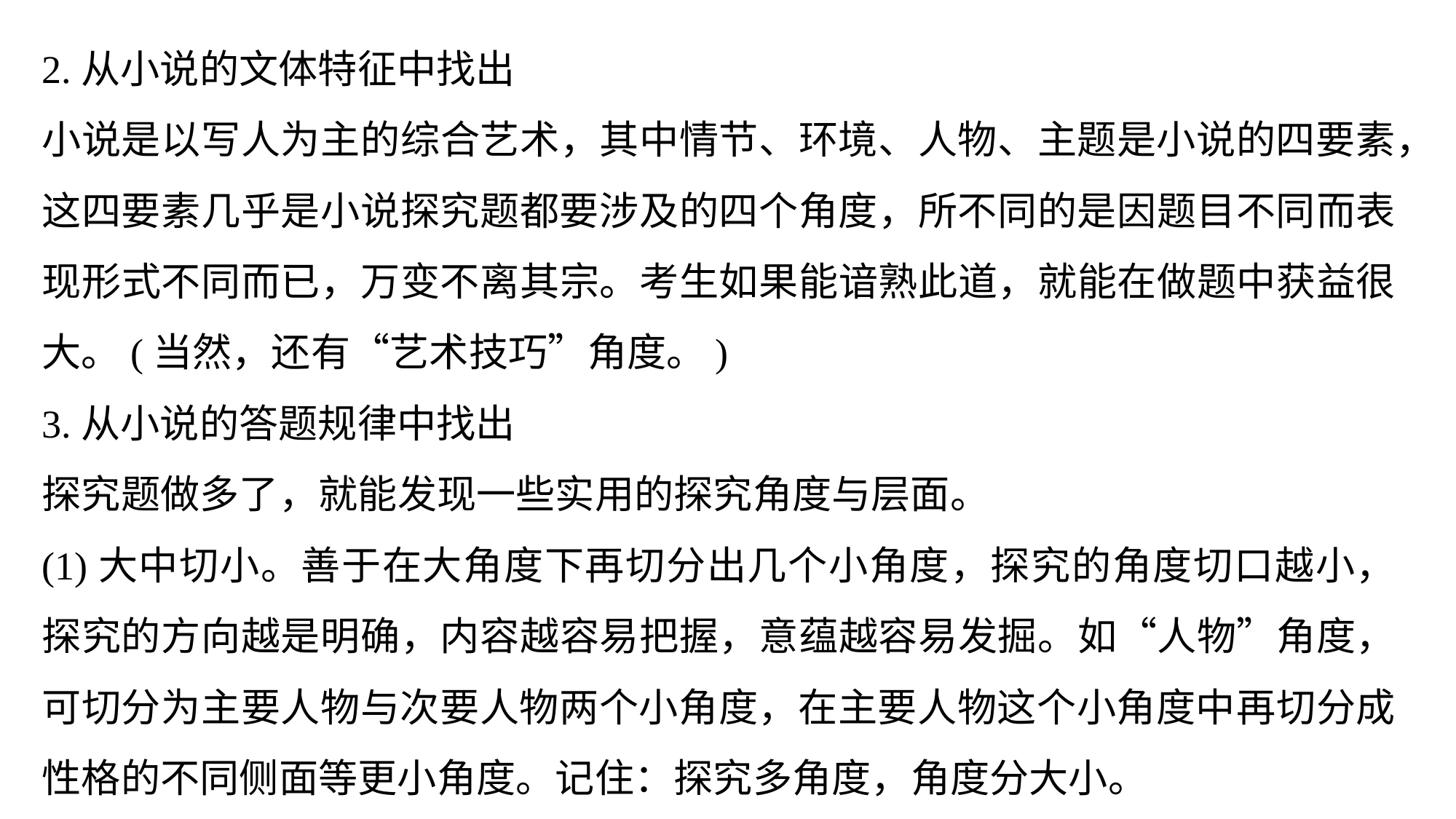

2.从小说的文体特征中找出
小说是以写人为主的综合艺术，其中情节、环境、人物、主题是小说的四要素，这四要素几乎是小说探究题都要涉及的四个角度，所不同的是因题目不同而表现形式不同而已，万变不离其宗。考生如果能谙熟此道，就能在做题中获益很大。(当然，还有“艺术技巧”角度。)
3.从小说的答题规律中找出
探究题做多了，就能发现一些实用的探究角度与层面。
(1)大中切小。善于在大角度下再切分出几个小角度，探究的角度切口越小，探究的方向越是明确，内容越容易把握，意蕴越容易发掘。如“人物”角度，可切分为主要人物与次要人物两个小角度，在主要人物这个小角度中再切分成性格的不同侧面等更小角度。记住：探究多角度，角度分大小。